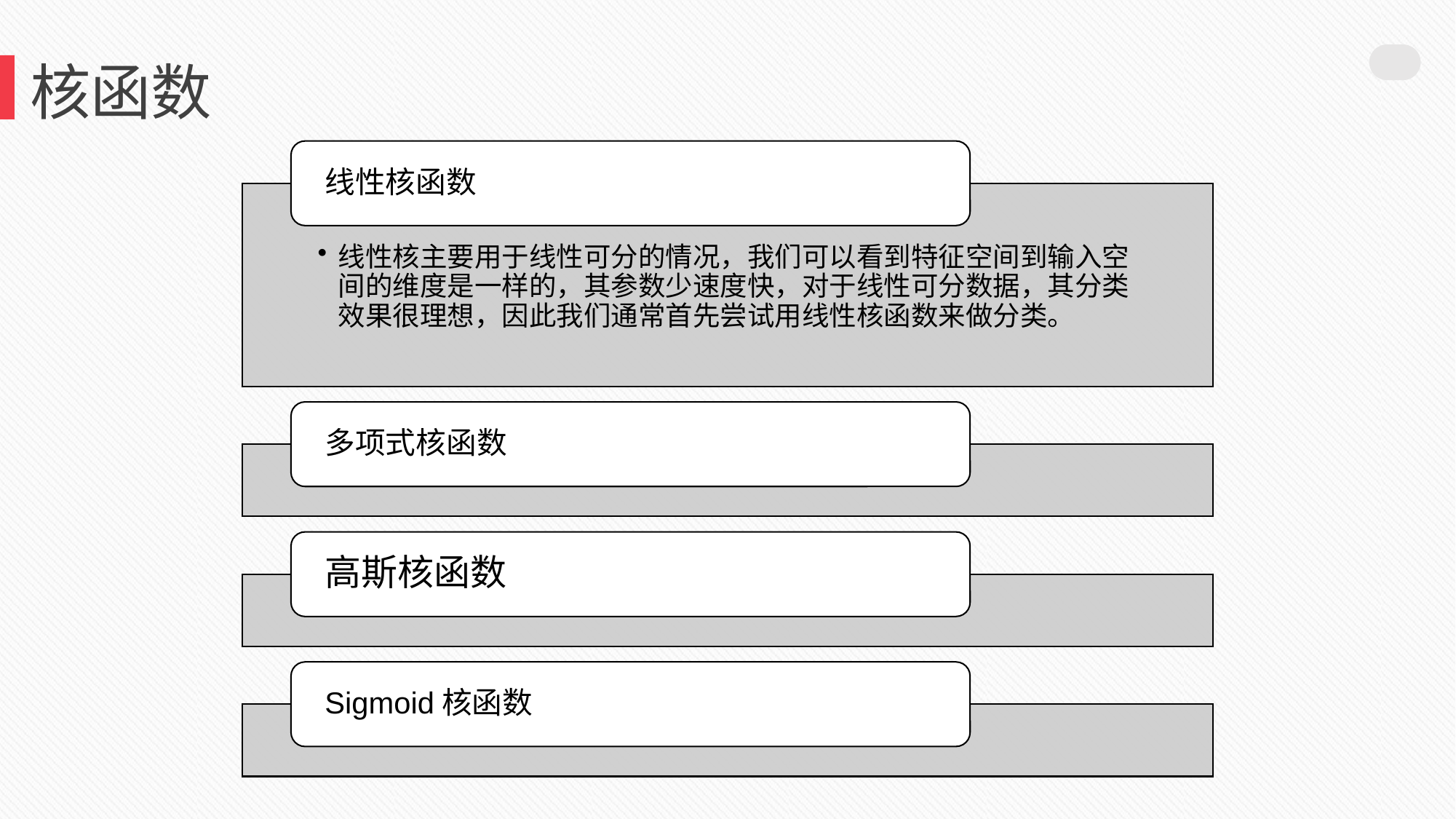

核函数
线性核主要用于线性可分的情况，我们可以看到特征空间到输入空间的维度是一样的，其参数少速度快，对于线性可分数据，其分类效果很理想，因此我们通常首先尝试用线性核函数来做分类。
线性核函数
多项式核函数
高斯核函数
Sigmoid核函数